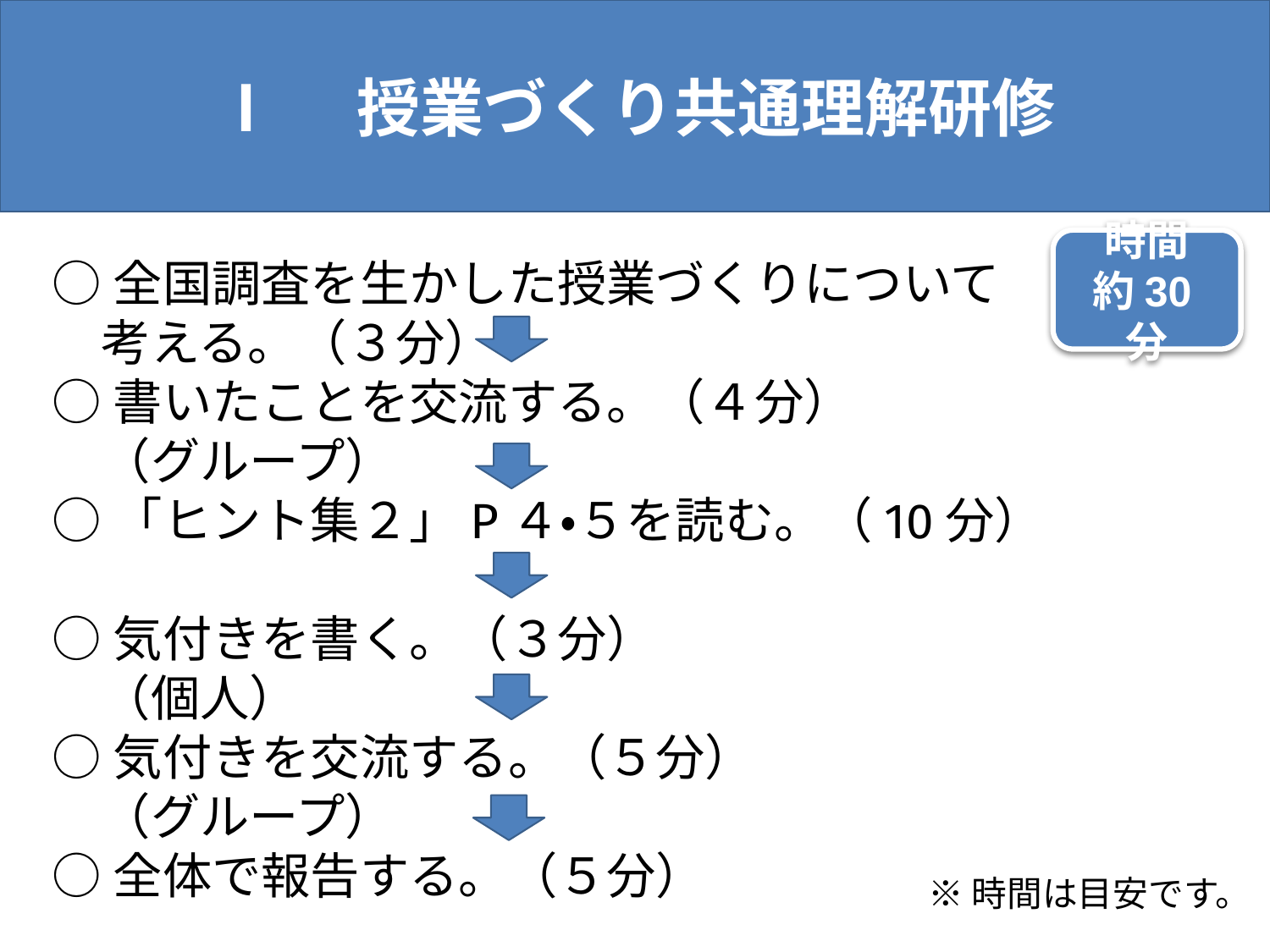

Ⅰ　授業づくり共通理解研修
時間
約30分
○全国調査を生かした授業づくりについて
　考える。（３分）
○書いたことを交流する。（４分）
　（グループ）
○「ヒント集２」P４・５を読む。（10分）

○気付きを書く。（３分）
　（個人）
○気付きを交流する。（５分）
　（グループ）
○全体で報告する。（５分）

※時間は目安です。